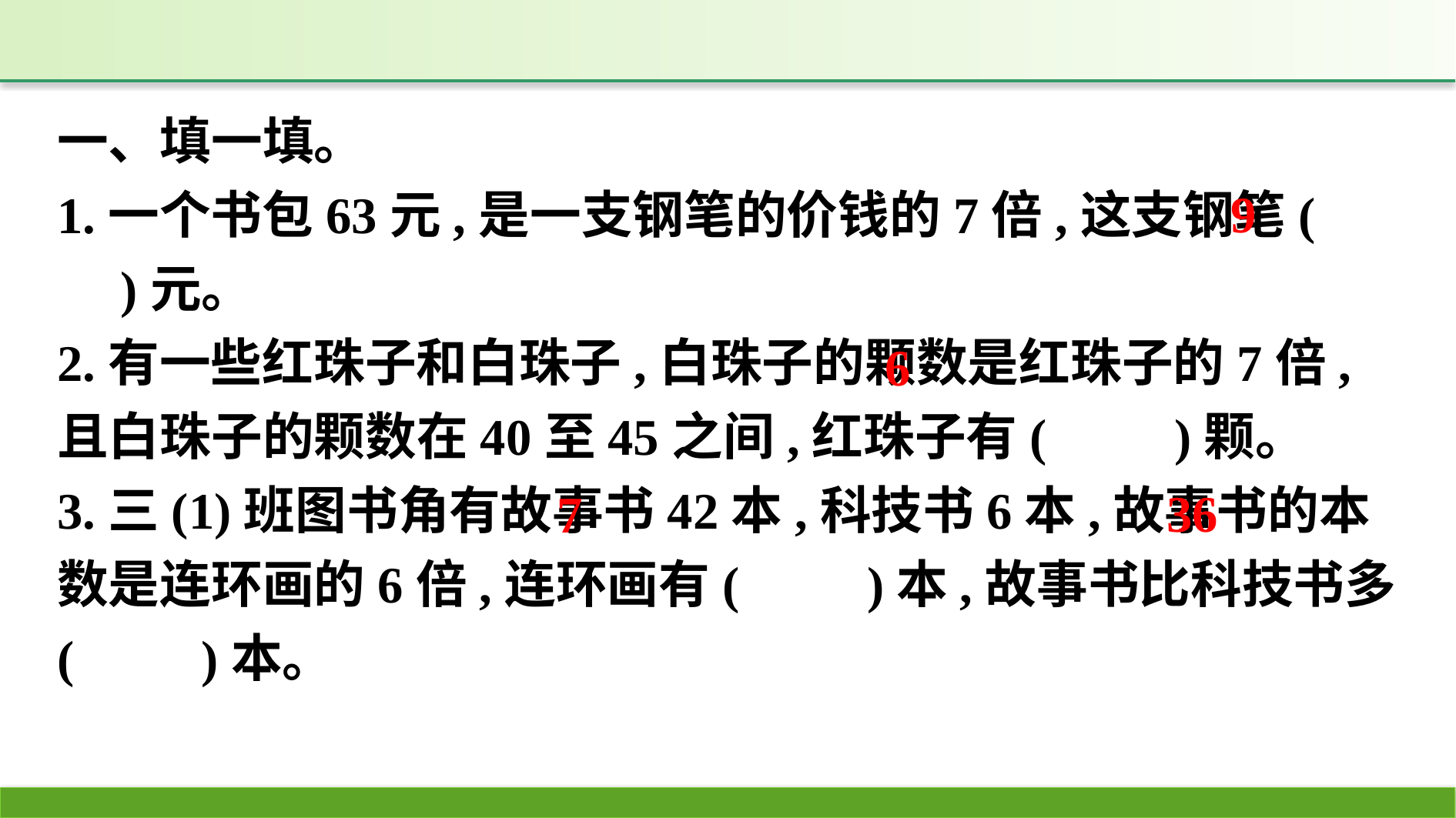

一、填一填。
1.一个书包63元,是一支钢笔的价钱的7倍,这支钢笔(　　)元。
2.有一些红珠子和白珠子,白珠子的颗数是红珠子的7倍,且白珠子的颗数在40至45之间,红珠子有(　　)颗。
3.三(1)班图书角有故事书42本,科技书6本,故事书的本数是连环画的6倍,连环画有(　　)本,故事书比科技书多(　　)本。
9
6
36
7